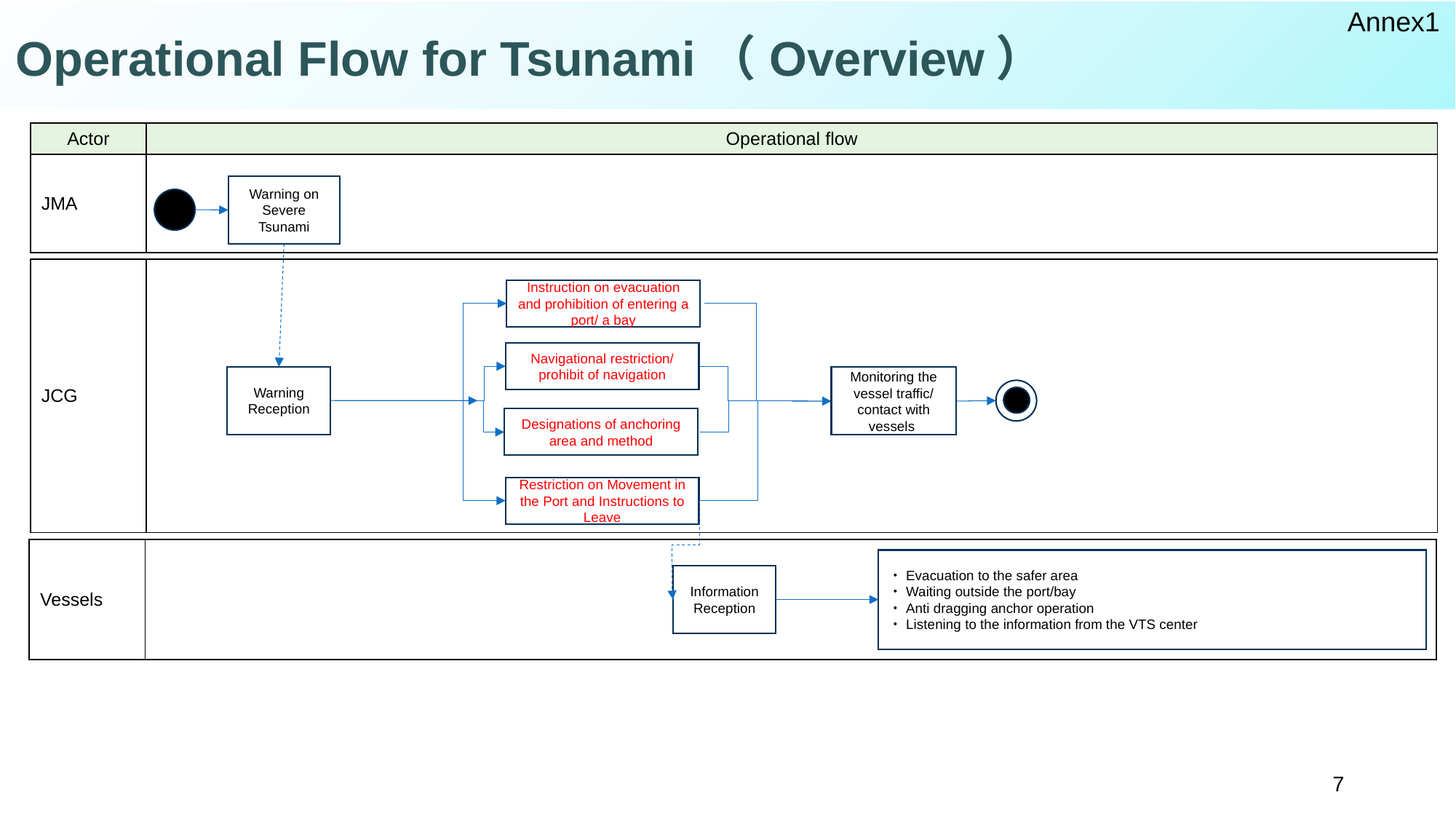

# Operational Flow for Tsunami（Overview）
| Actor | Operational flow |
| --- | --- |
| JMA |  |
Warning on Severe Tsunami

| JCG |  |
| --- | --- |
Instruction on evacuation and prohibition of entering a port/ a bay
Navigational restriction/ prohibit of navigation
Warning Reception
Monitoring the vessel traffic/ contact with vessels

Designations of anchoring area and method
Restriction on Movement in the Port and Instructions to Leave
| Vessels |  |
| --- | --- |
・Evacuation to the safer area
・Waiting outside the port/bay
・Anti dragging anchor operation
・Listening to the information from the VTS center
Information Reception